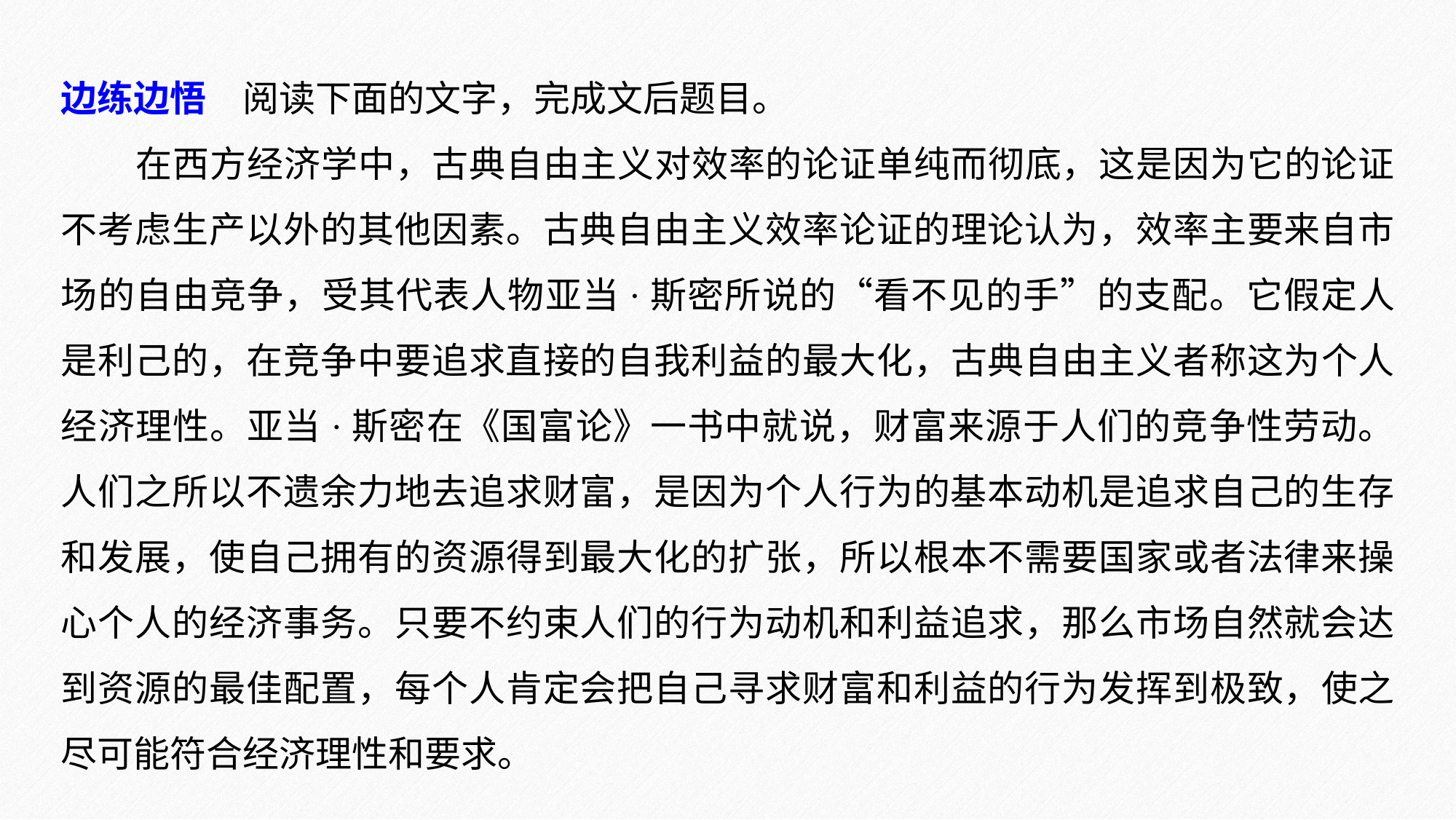

边练边悟　阅读下面的文字，完成文后题目。
在西方经济学中，古典自由主义对效率的论证单纯而彻底，这是因为它的论证不考虑生产以外的其他因素。古典自由主义效率论证的理论认为，效率主要来自市场的自由竞争，受其代表人物亚当·斯密所说的“看不见的手”的支配。它假定人是利己的，在竞争中要追求直接的自我利益的最大化，古典自由主义者称这为个人经济理性。亚当·斯密在《国富论》一书中就说，财富来源于人们的竞争性劳动。人们之所以不遗余力地去追求财富，是因为个人行为的基本动机是追求自己的生存和发展，使自己拥有的资源得到最大化的扩张，所以根本不需要国家或者法律来操心个人的经济事务。只要不约束人们的行为动机和利益追求，那么市场自然就会达到资源的最佳配置，每个人肯定会把自己寻求财富和利益的行为发挥到极致，使之尽可能符合经济理性和要求。